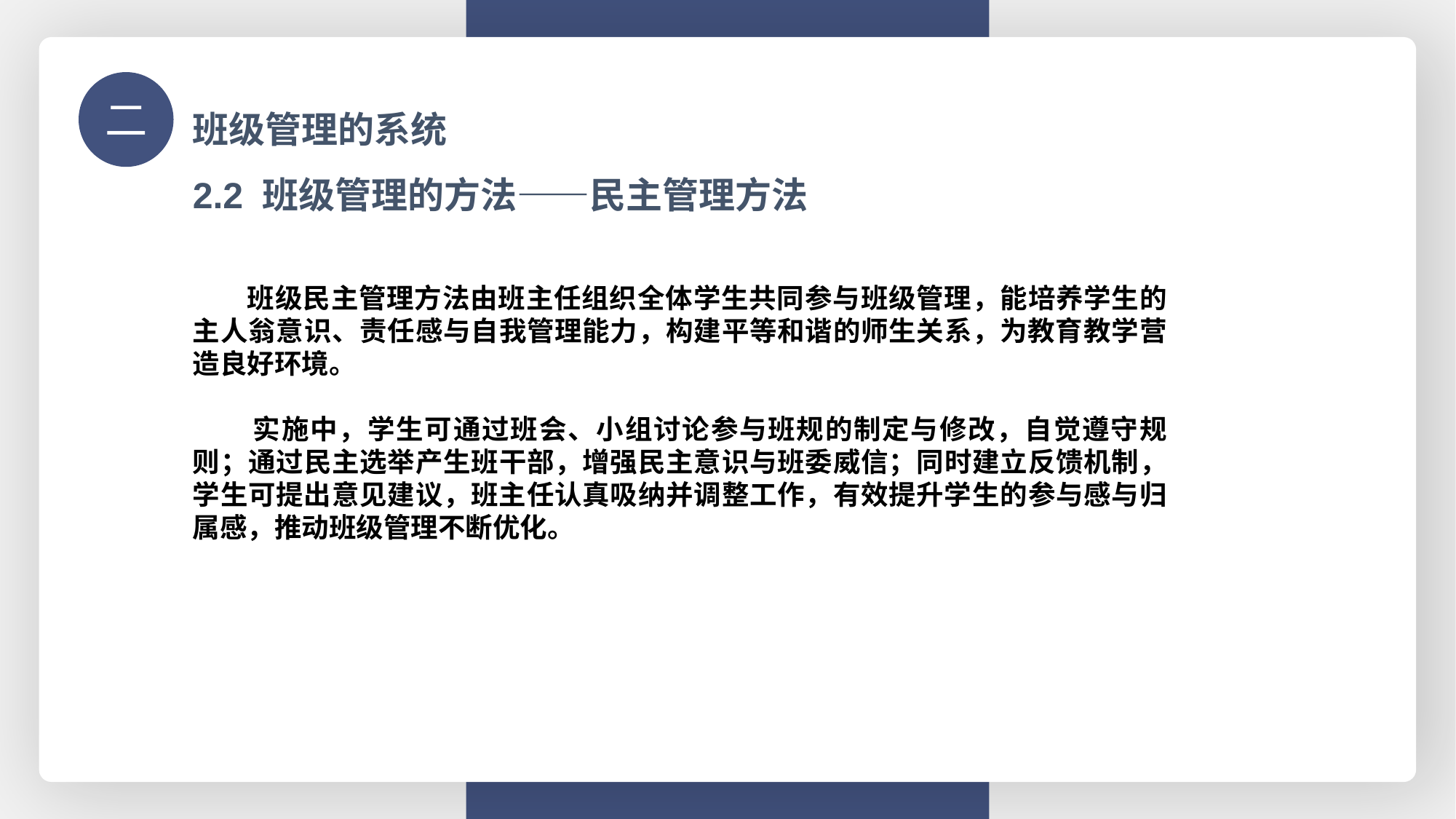

班级管理的系统
二
2.2 班级管理的方法——民主管理方法
       班级民主管理方法由班主任组织全体学生共同参与班级管理，能培养学生的主人翁意识、责任感与自我管理能力，构建平等和谐的师生关系，为教育教学营造良好环境。

       实施中，学生可通过班会、小组讨论参与班规的制定与修改，自觉遵守规则；通过民主选举产生班干部，增强民主意识与班委威信；同时建立反馈机制，学生可提出意见建议，班主任认真吸纳并调整工作，有效提升学生的参与感与归属感，推动班级管理不断优化。